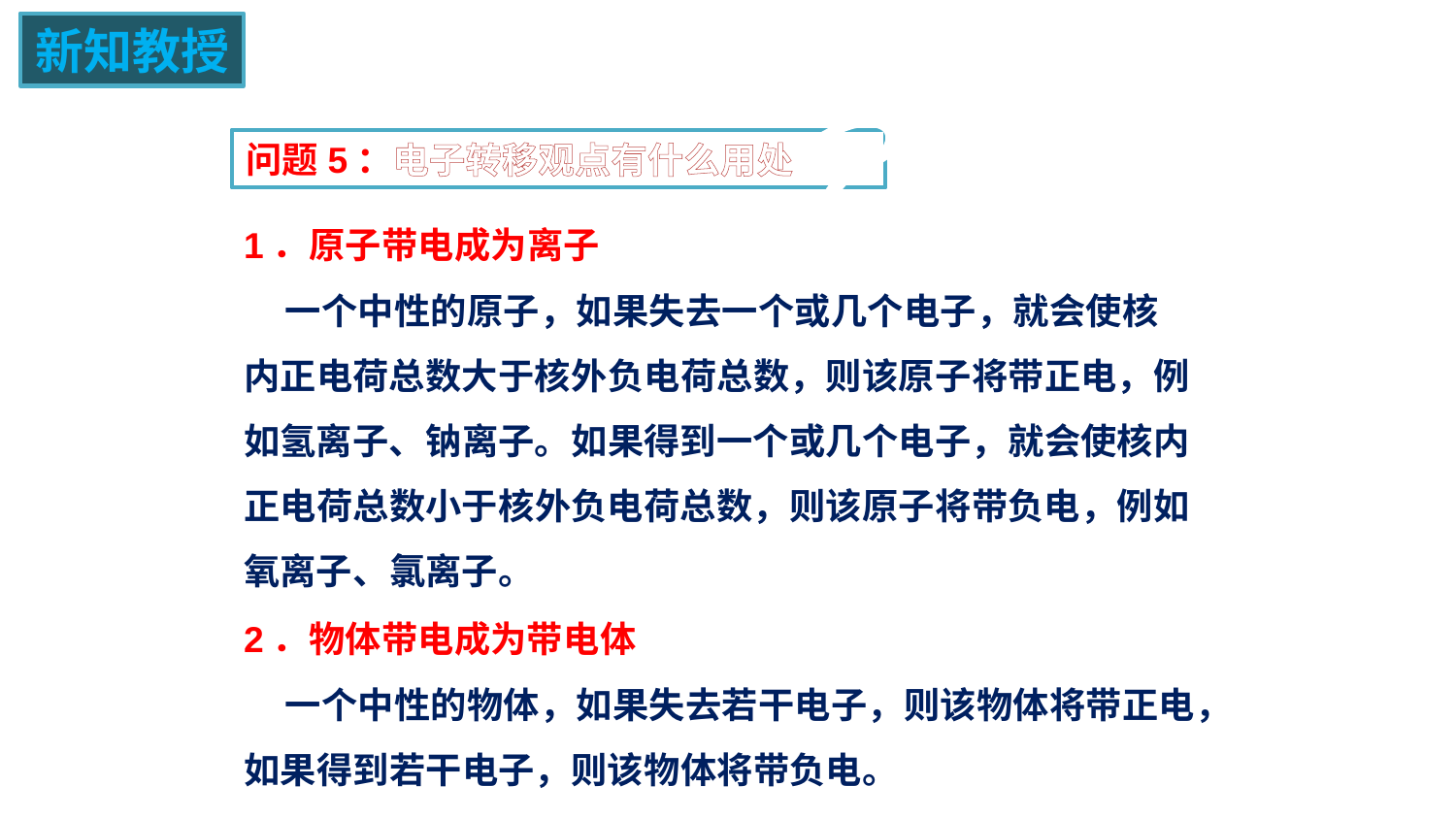

新知教授
？
问题5：电子转移观点有什么用处
1．原子带电成为离子
    一个中性的原子，如果失去一个或几个电子，就会使核内正电荷总数大于核外负电荷总数，则该原子将带正电，例如氢离子、钠离子。如果得到一个或几个电子，就会使核内正电荷总数小于核外负电荷总数，则该原子将带负电，例如氧离子、氯离子。
2．物体带电成为带电体
    一个中性的物体，如果失去若干电子，则该物体将带正电，如果得到若干电子，则该物体将带负电。